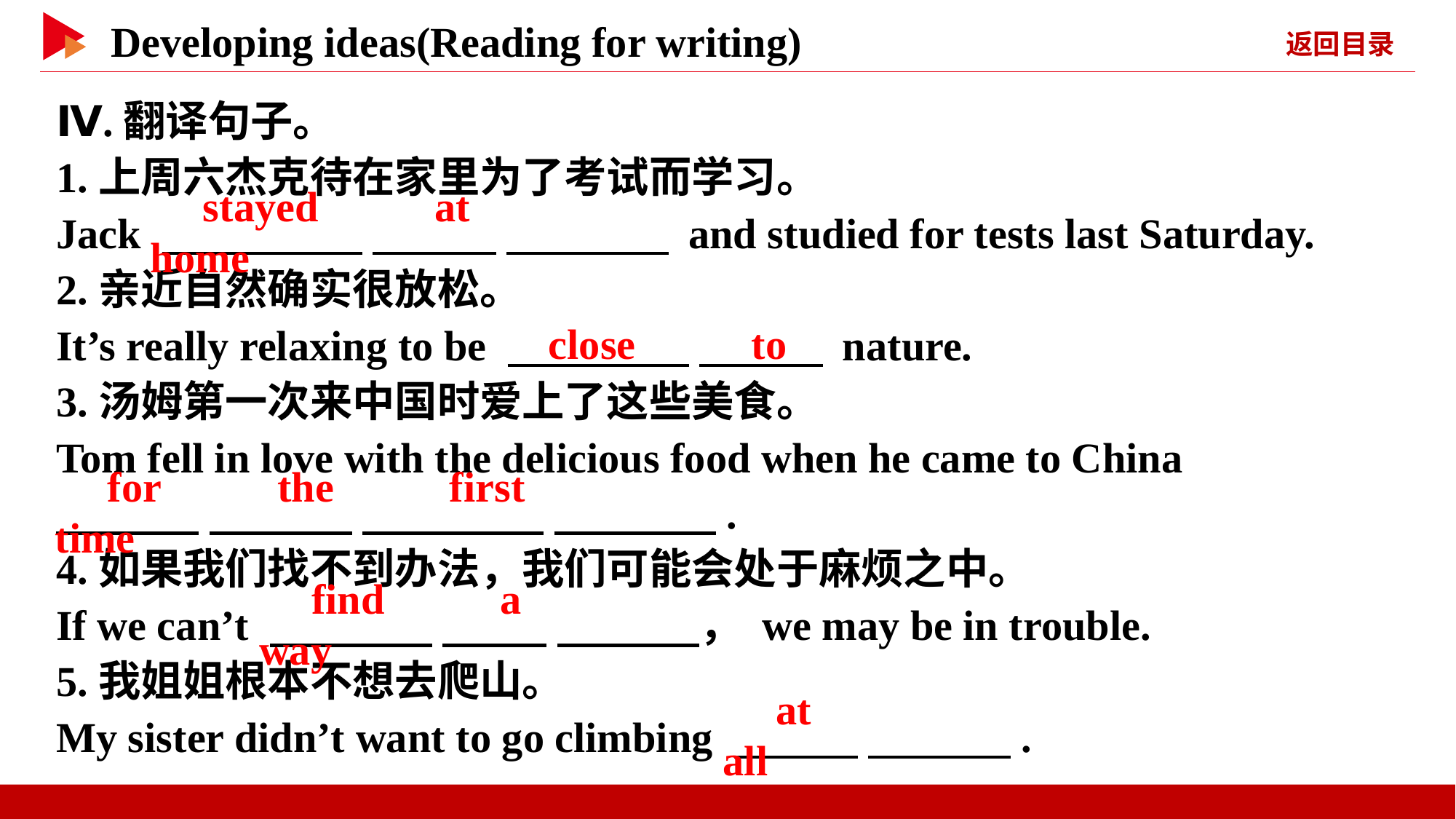

Ⅳ.翻译句子。
1.上周六杰克待在家里为了考试而学习。
Jack 　            　 　    　 　        　 and studied for tests last Saturday.
2.亲近自然确实很放松。
It’s really relaxing to be 　          　 　    　 nature.
3.汤姆第一次来中国时爱上了这些美食。
Tom fell in love with the delicious food when he came to China
　      　 　      　 　          　 　        　.
4.如果我们找不到办法，我们可能会处于麻烦之中。
If we can’t 　        　 　  　 　      　， we may be in trouble.
5.我姐姐根本不想去爬山。
My sister didn’t want to go climbing 　    　 　      　.
　stayed　 　at　 　home
　close　 　to
　for　 　the　 　first　 　time
　find　 　a　 　way
　at　 　all